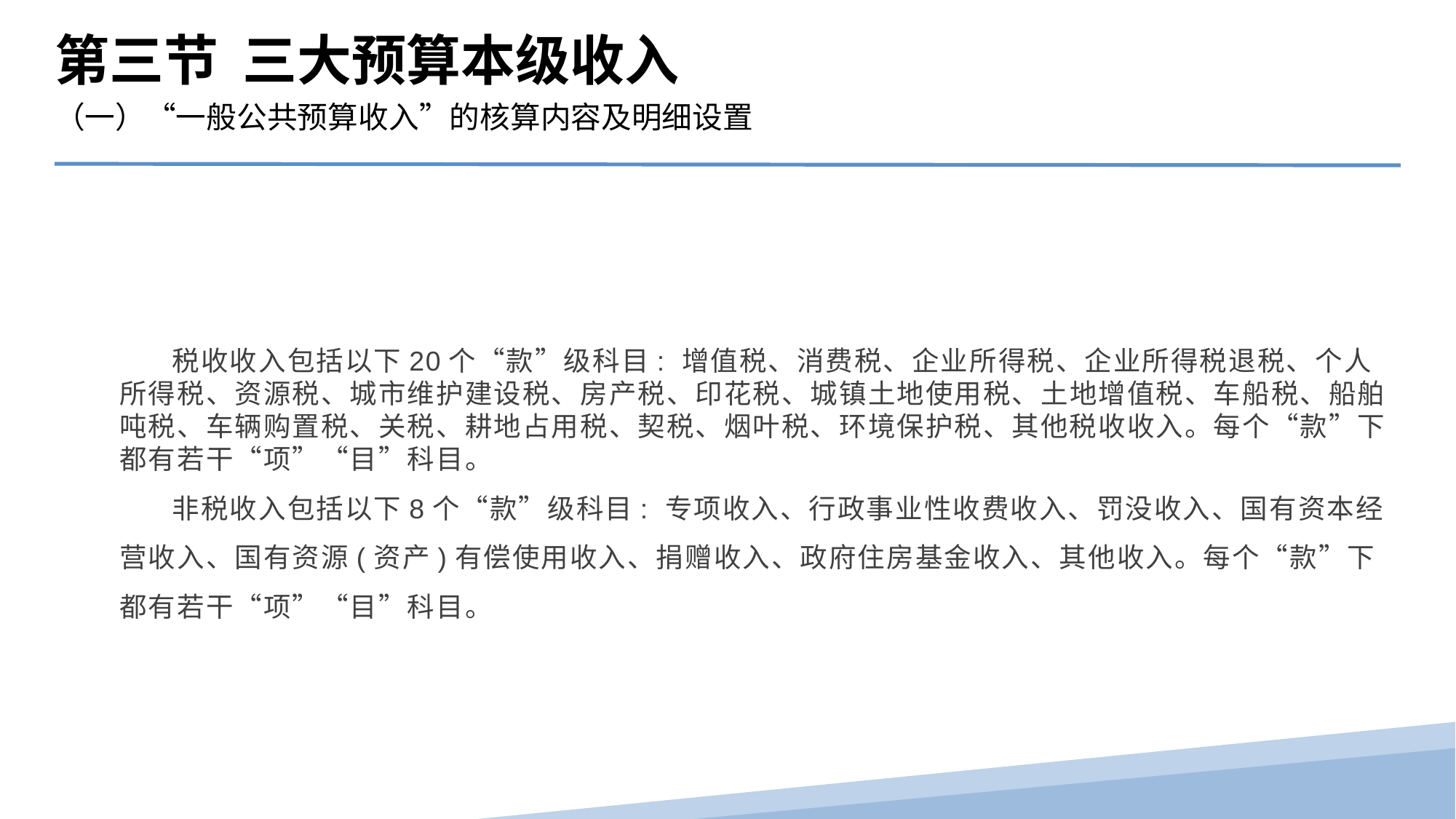

第三节  三大预算本级收入
（一）“一般公共预算收入”的核算内容及明细设置
      税收收入包括以下20个“款”级科目: 增值税、消费税、企业所得税、企业所得税退税、个人所得税、资源税、城市维护建设税、房产税、印花税、城镇土地使用税、土地增值税、车船税、船舶吨税、车辆购置税、关税、耕地占用税、契税、烟叶税、环境保护税、其他税收收入。每个“款”下都有若干“项”“目”科目。
      非税收入包括以下8个“款”级科目: 专项收入、行政事业性收费收入、罚没收入、国有资本经营收入、国有资源(资产)有偿使用收入、捐赠收入、政府住房基金收入、其他收入。每个“款”下都有若干“项”“目”科目。